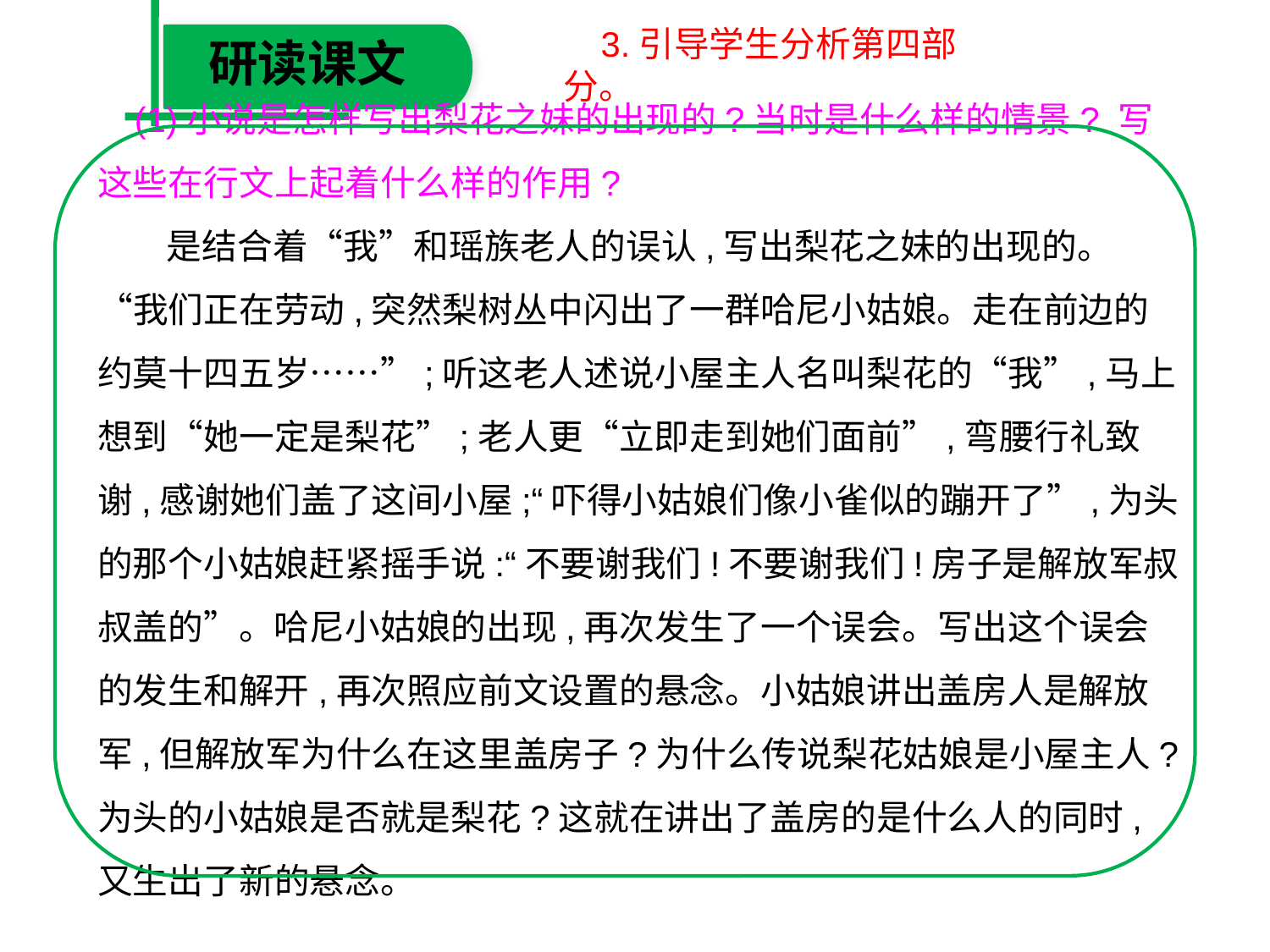

研读课文
3.引导学生分析第四部分。
(1)小说是怎样写出梨花之妹的出现的?当时是什么样的情景? 写这些在行文上起着什么样的作用?
   是结合着“我”和瑶族老人的误认,写出梨花之妹的出现的。“我们正在劳动,突然梨树丛中闪出了一群哈尼小姑娘。走在前边的约莫十四五岁……”;听这老人述说小屋主人名叫梨花的“我”,马上想到“她一定是梨花”;老人更“立即走到她们面前”,弯腰行礼致谢,感谢她们盖了这间小屋;“吓得小姑娘们像小雀似的蹦开了”,为头的那个小姑娘赶紧摇手说:“不要谢我们!不要谢我们!房子是解放军叔叔盖的”。哈尼小姑娘的出现,再次发生了一个误会。写出这个误会的发生和解开,再次照应前文设置的悬念。小姑娘讲出盖房人是解放军,但解放军为什么在这里盖房子?为什么传说梨花姑娘是小屋主人?为头的小姑娘是否就是梨花?这就在讲出了盖房的是什么人的同时,又生出了新的悬念。